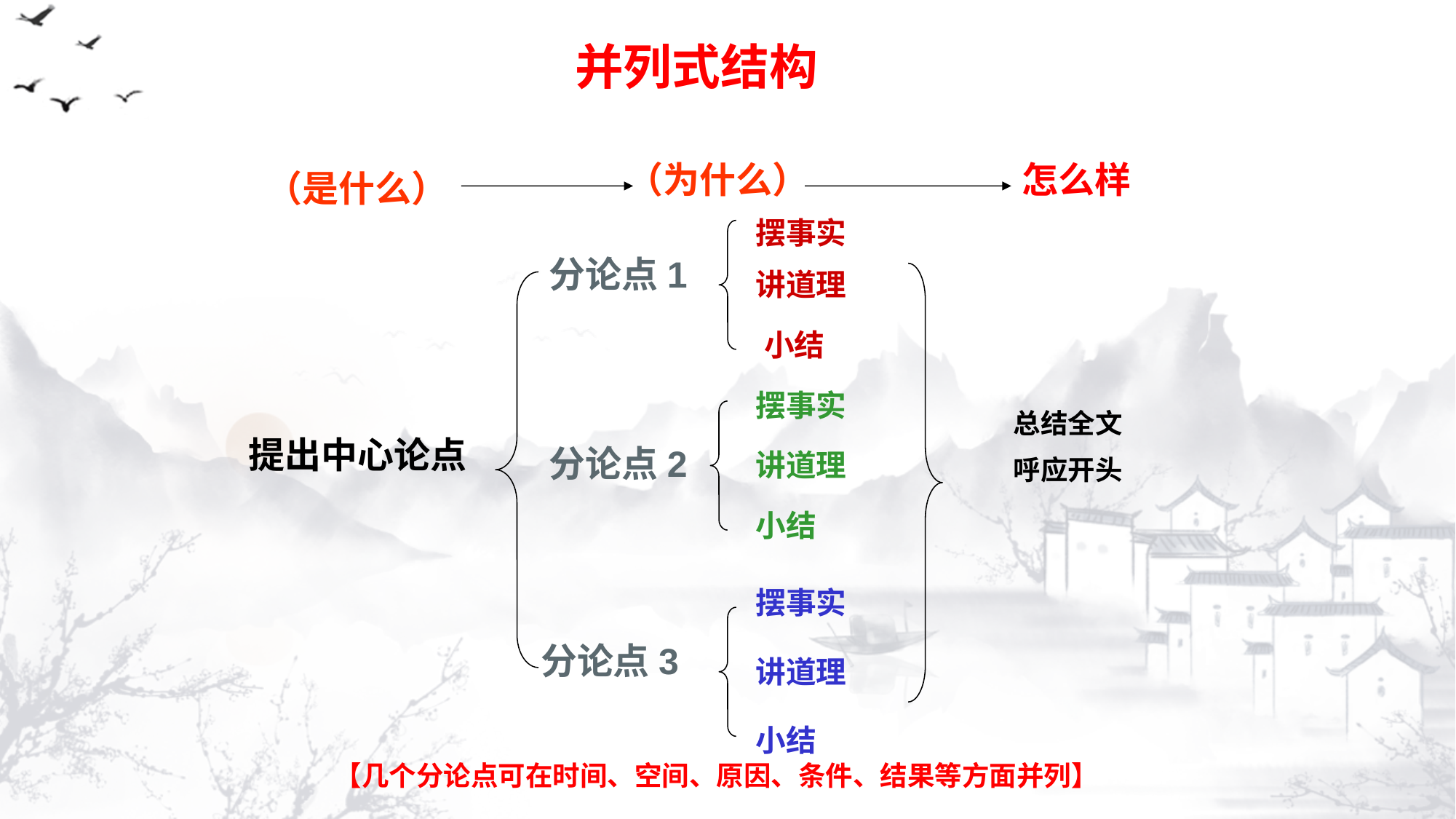

并列式结构
（为什么）
怎么样
（是什么）

摆事实

分论点1
讲道理

小结
摆事实

总结全文
呼应开头
提出中心论点
分论点2
讲道理
小结
摆事实

分论点3
讲道理
小结
【几个分论点可在时间、空间、原因、条件、结果等方面并列】